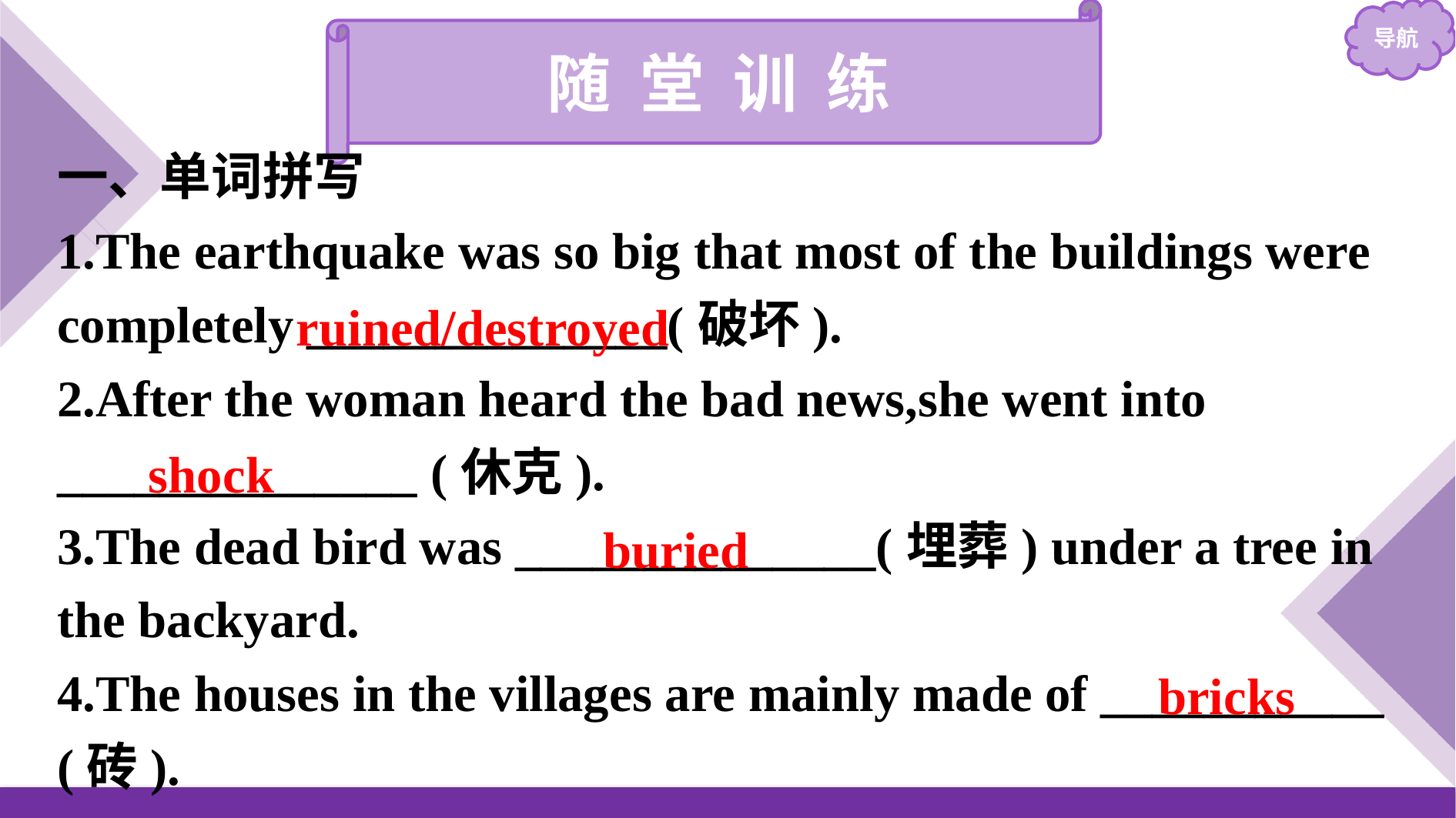

随  堂  训  练
一、单词拼写
1.The earthquake was so big that most of the buildings were completely ______________(破坏).
2.After the woman heard the bad news,she went into ______________ (休克).
3.The dead bird was ______________(埋葬) under a tree in the backyard.
4.The houses in the villages are mainly made of ___________ (砖).
ruined/destroyed
shock
buried
bricks